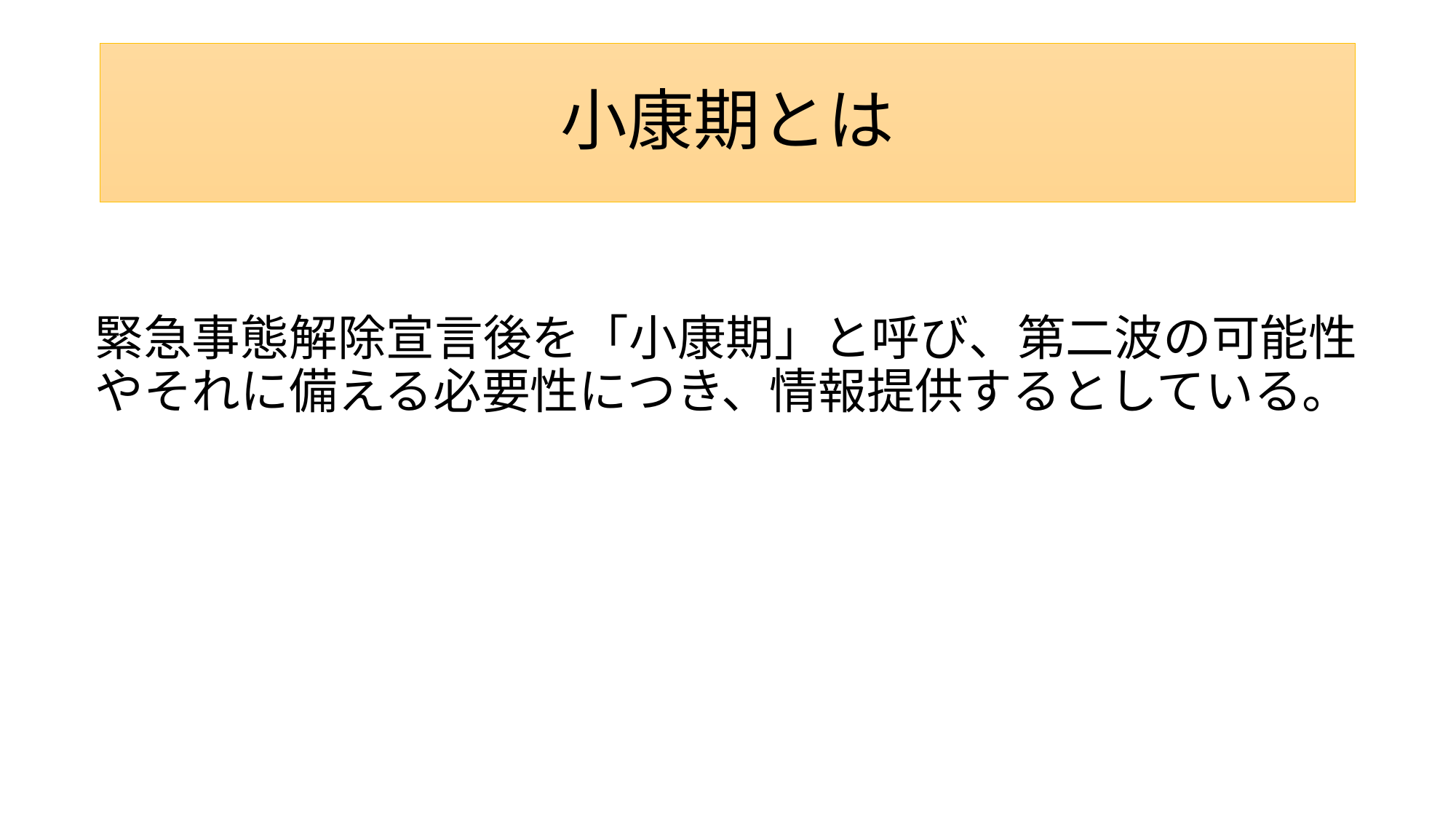

# 小康期とは
緊急事態解除宣言後を「小康期」と呼び、第二波の可能性やそれに備える必要性につき、情報提供するとしている。